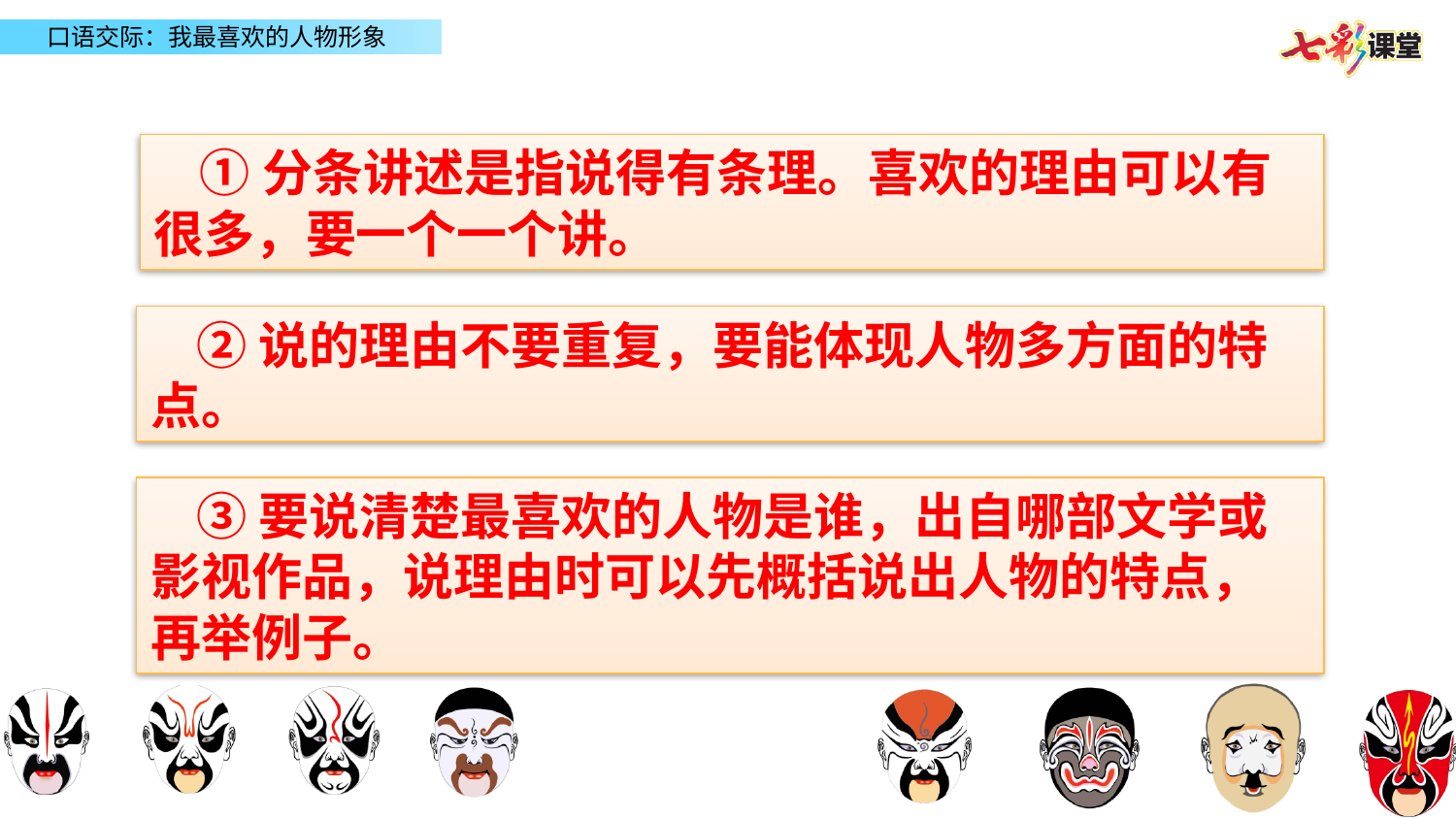

①分条讲述是指说得有条理。喜欢的理由可以有很多，要一个一个讲。
    ②说的理由不要重复，要能体现人物多方面的特点。
    ③要说清楚最喜欢的人物是谁，出自哪部文学或影视作品，说理由时可以先概括说出人物的特点，再举例子。